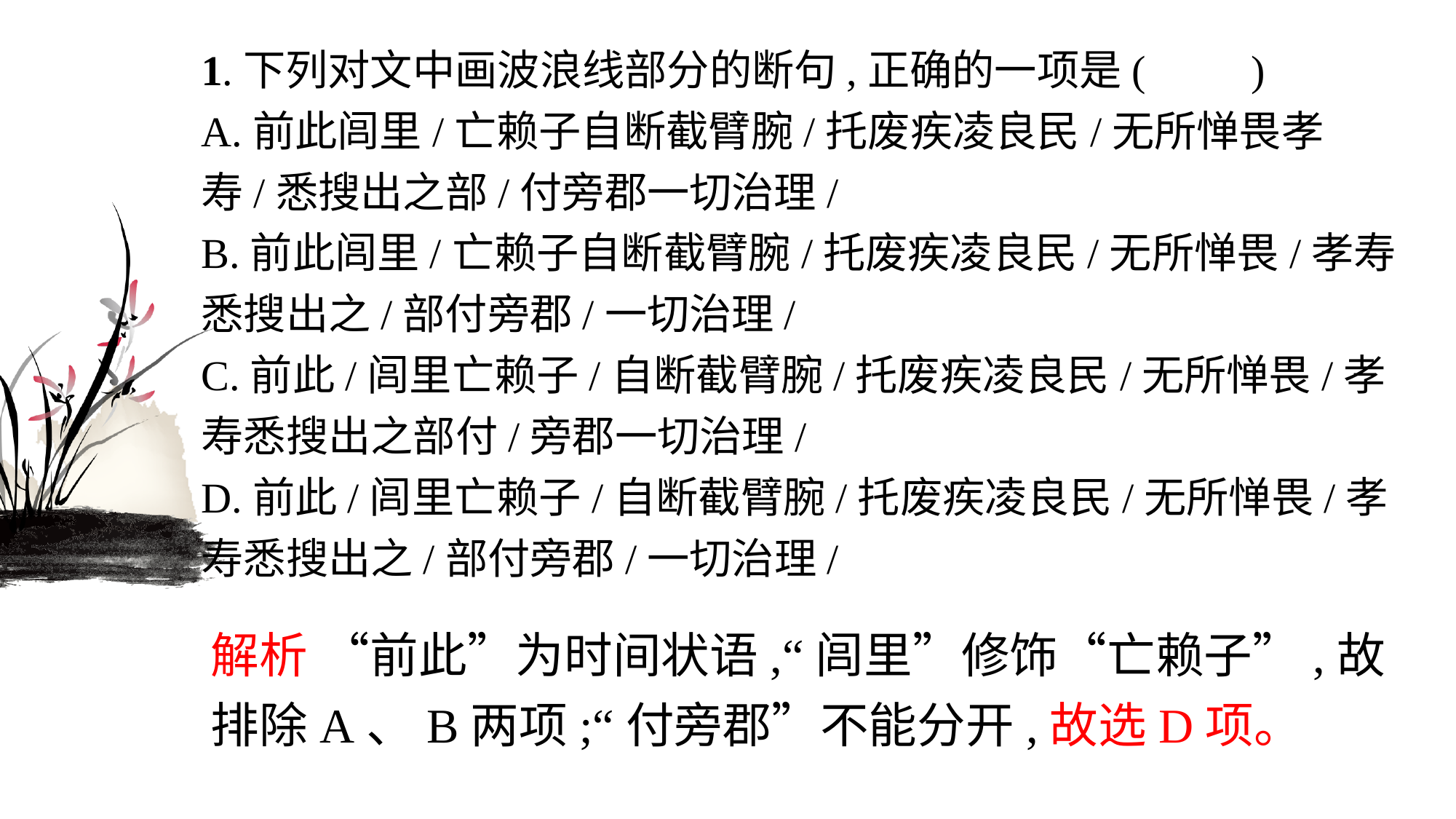

1.下列对文中画波浪线部分的断句,正确的一项是(　　)
A.前此闾里/亡赖子自断截臂腕/托废疾凌良民/无所惮畏孝寿/悉搜出之部/付旁郡一切治理/
B.前此闾里/亡赖子自断截臂腕/托废疾凌良民/无所惮畏/孝寿悉搜出之/部付旁郡/一切治理/
C.前此/闾里亡赖子/自断截臂腕/托废疾凌良民/无所惮畏/孝寿悉搜出之部付/旁郡一切治理/
D.前此/闾里亡赖子/自断截臂腕/托废疾凌良民/无所惮畏/孝寿悉搜出之/部付旁郡/一切治理/
解析 “前此”为时间状语,“闾里”修饰“亡赖子”,故排除A、B两项;“付旁郡”不能分开,故选D项。